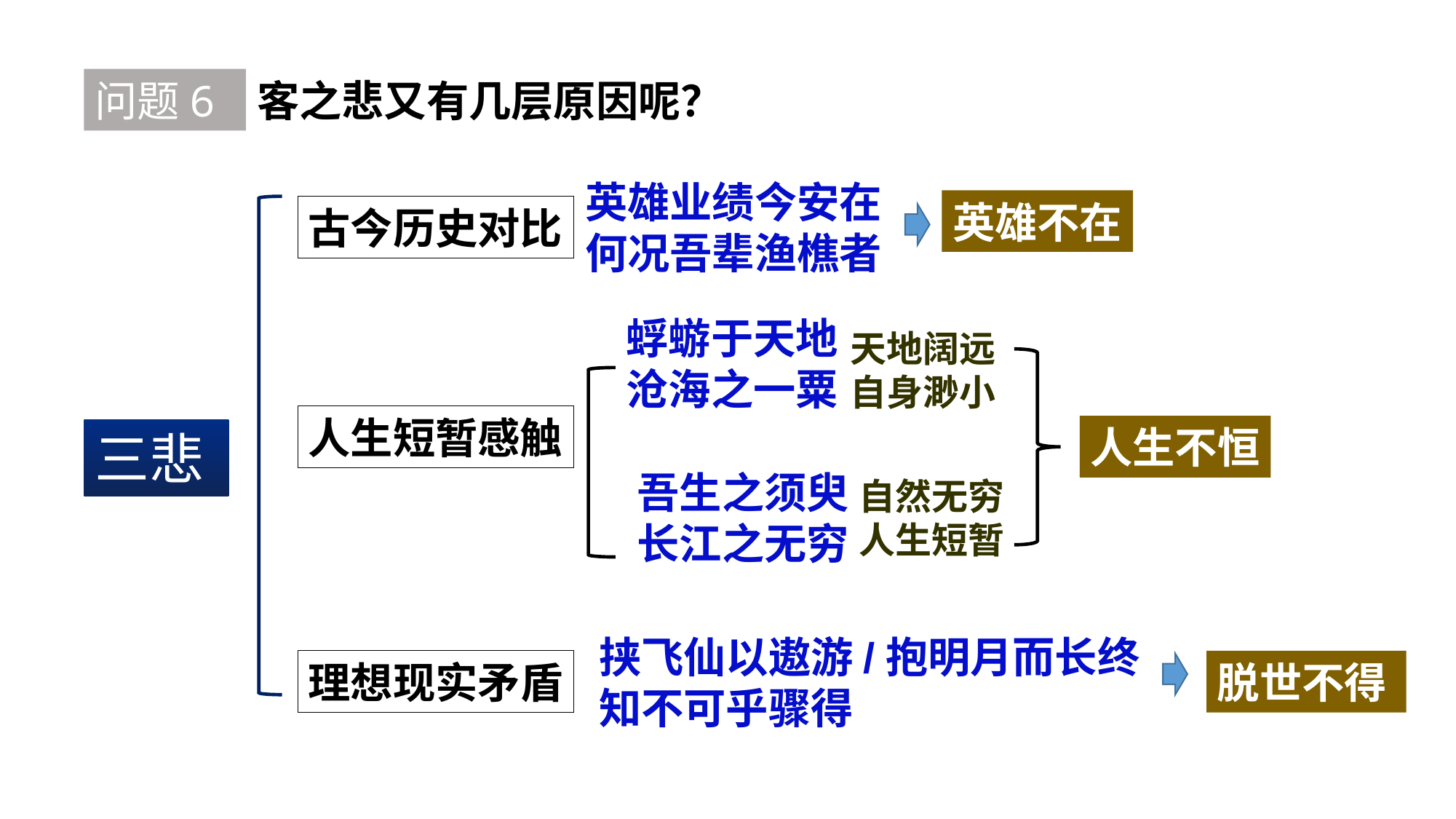

问题6
客之悲又有几层原因呢？
英雄业绩今安在
何况吾辈渔樵者
英雄不在

古今历史对比

蜉蝣于天地
沧海之一粟
天地阔远
自身渺小

人生短暂感触
人生不恒
三悲
吾生之须臾
长江之无穷
自然无穷
人生短暂
挟飞仙以遨游/抱明月而长终
知不可乎骤得
理想现实矛盾
脱世不得